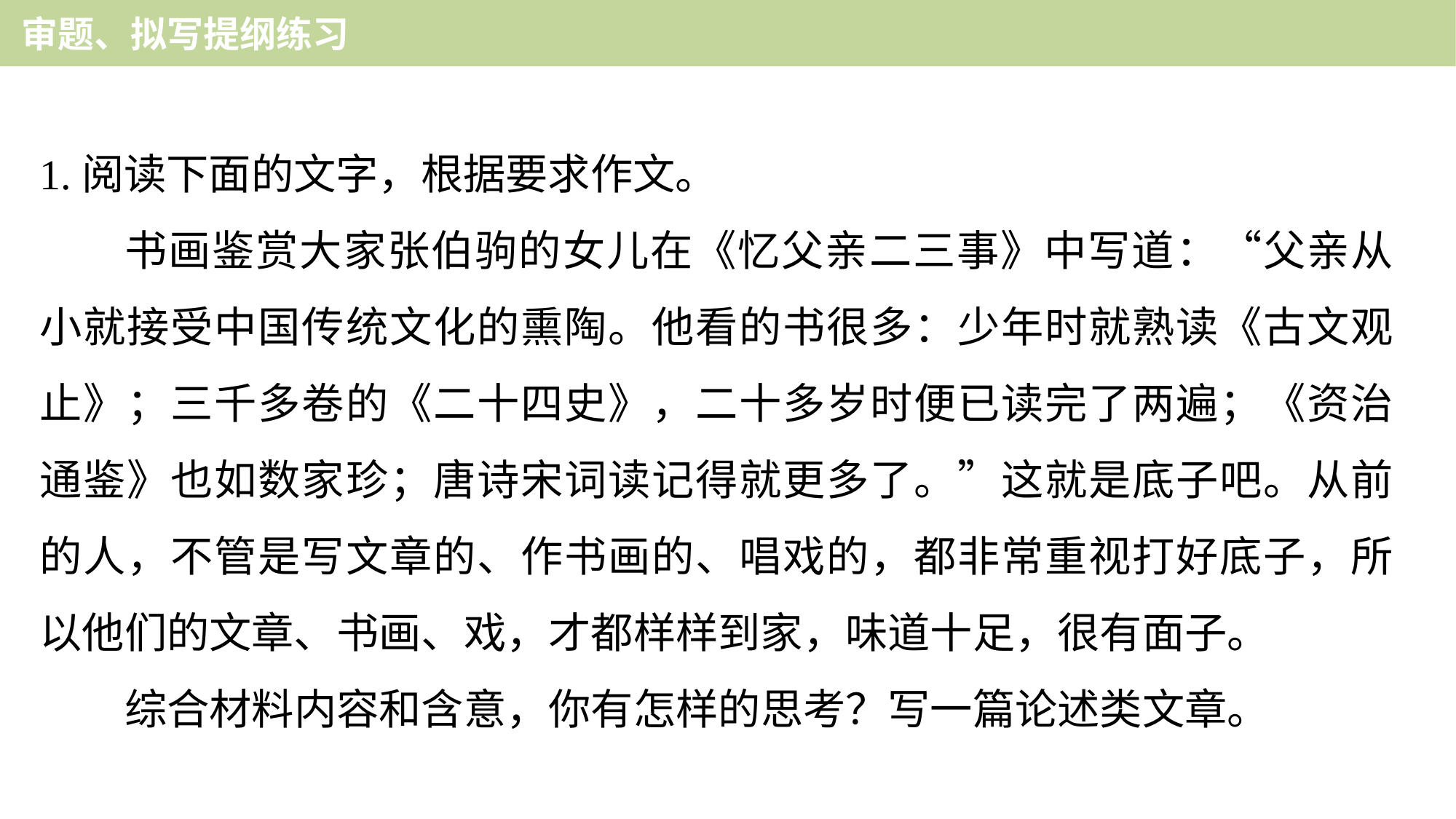

审题、拟写提纲练习
1.阅读下面的文字，根据要求作文。
书画鉴赏大家张伯驹的女儿在《忆父亲二三事》中写道：“父亲从小就接受中国传统文化的熏陶。他看的书很多：少年时就熟读《古文观止》；三千多卷的《二十四史》，二十多岁时便已读完了两遍；《资治通鉴》也如数家珍；唐诗宋词读记得就更多了。”这就是底子吧。从前的人，不管是写文章的、作书画的、唱戏的，都非常重视打好底子，所以他们的文章、书画、戏，才都样样到家，味道十足，很有面子。
综合材料内容和含意，你有怎样的思考？写一篇论述类文章。